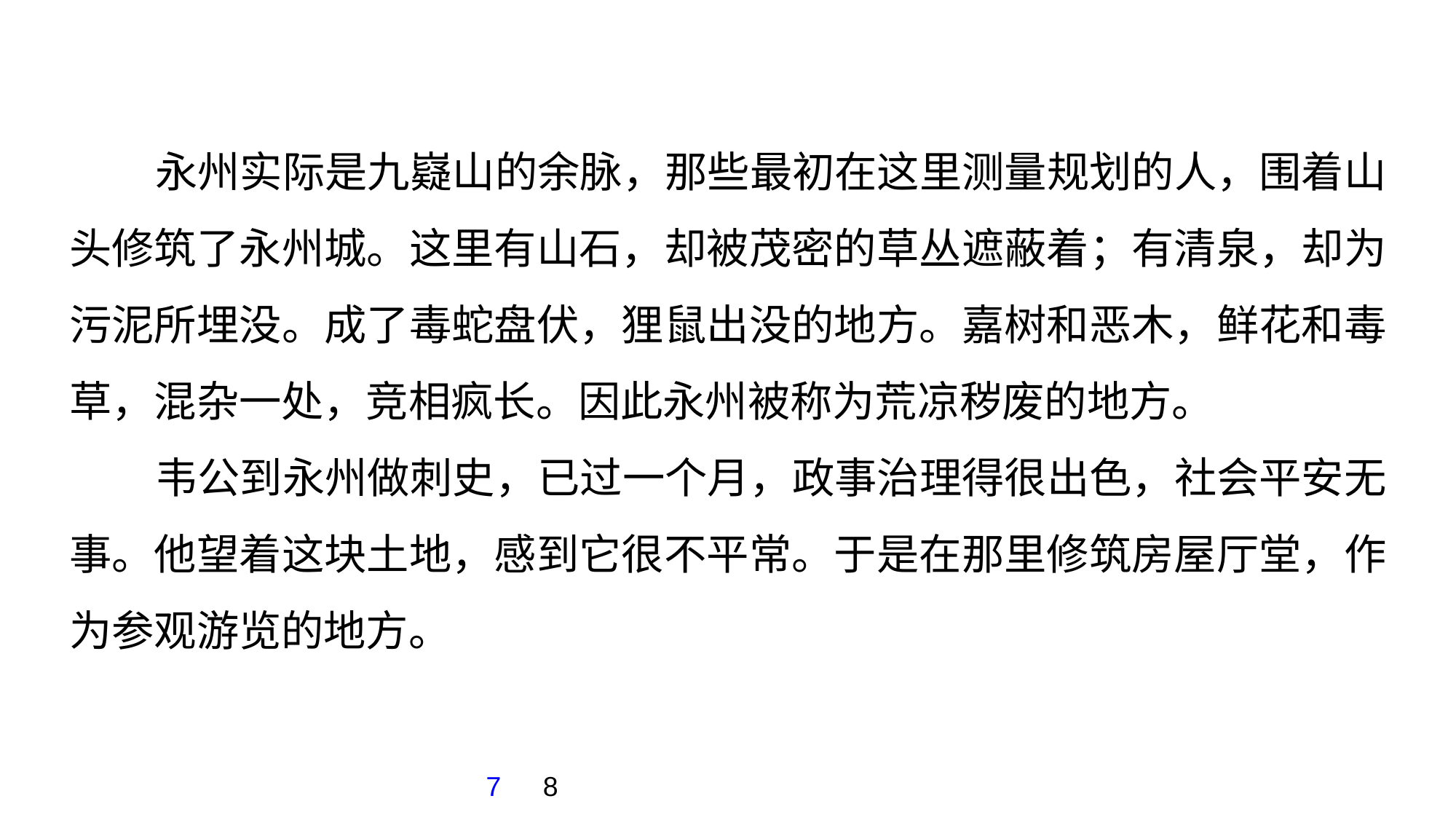

永州实际是九嶷山的余脉，那些最初在这里测量规划的人，围着山头修筑了永州城。这里有山石，却被茂密的草丛遮蔽着；有清泉，却为污泥所埋没。成了毒蛇盘伏，狸鼠出没的地方。嘉树和恶木，鲜花和毒草，混杂一处，竞相疯长。因此永州被称为荒凉秽废的地方。
韦公到永州做刺史，已过一个月，政事治理得很出色，社会平安无事。他望着这块土地，感到它很不平常。于是在那里修筑房屋厅堂，作为参观游览的地方。
7
8